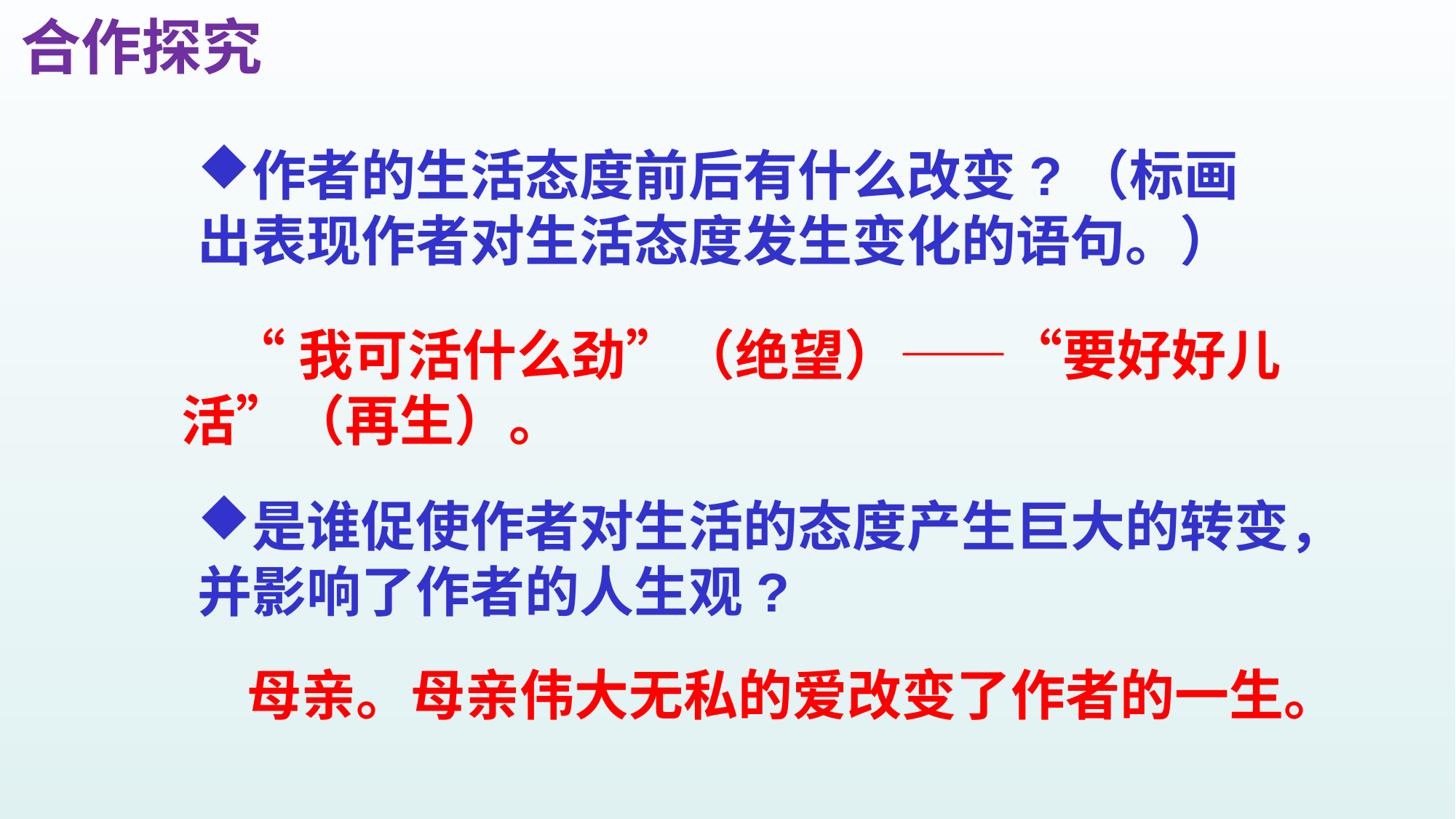

合作探究
作者的生活态度前后有什么改变?（标画出表现作者对生活态度发生变化的语句。）
    “我可活什么劲”（绝望）——“要好好儿活”（再生）。
是谁促使作者对生活的态度产生巨大的转变，并影响了作者的人生观?
母亲。母亲伟大无私的爱改变了作者的一生。